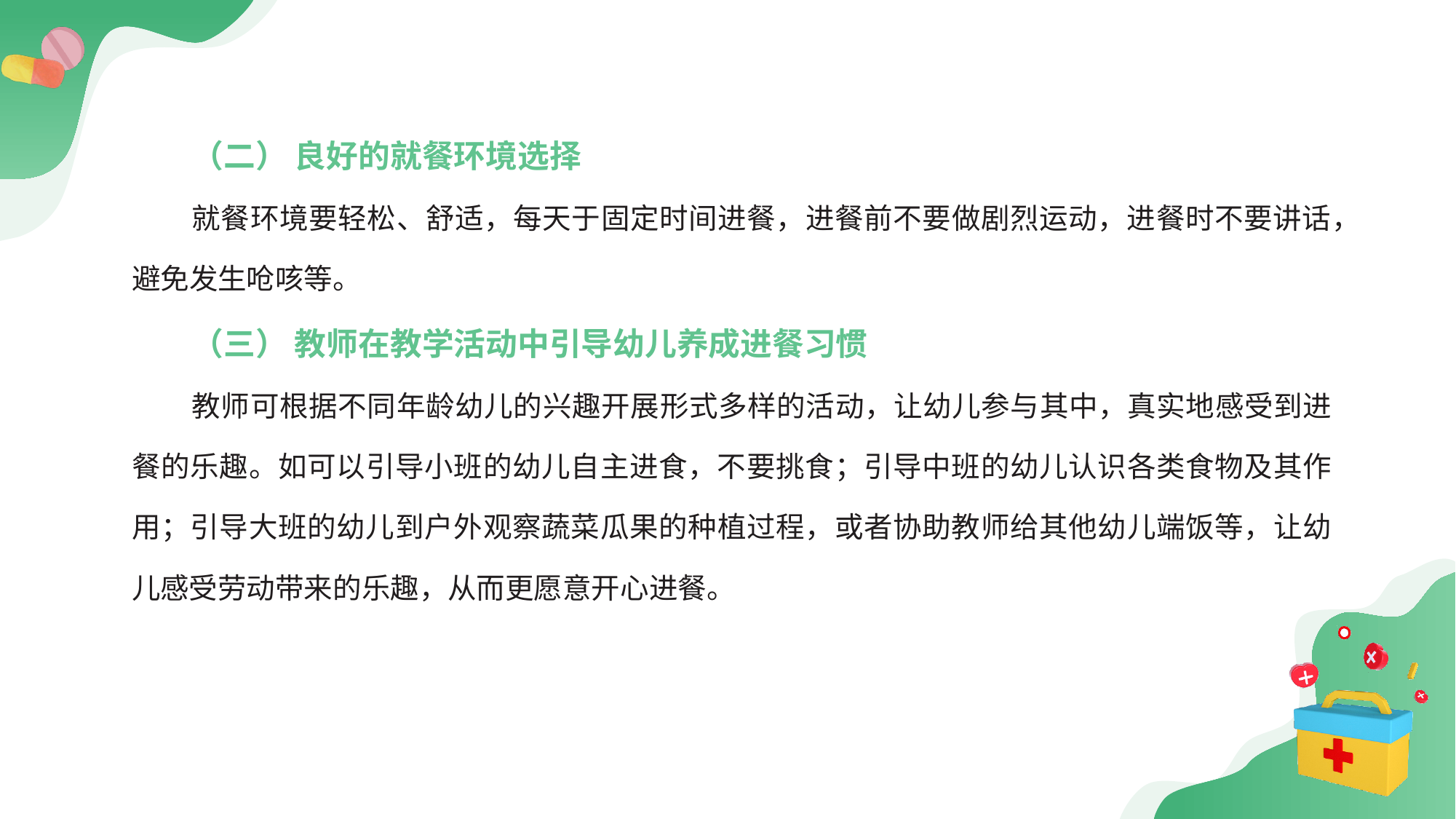

（二） 良好的就餐环境选择
就餐环境要轻松、舒适，每天于固定时间进餐，进餐前不要做剧烈运动，进餐时不要讲话，避免发生呛咳等。
（三） 教师在教学活动中引导幼儿养成进餐习惯
教师可根据不同年龄幼儿的兴趣开展形式多样的活动，让幼儿参与其中，真实地感受到进餐的乐趣。如可以引导小班的幼儿自主进食，不要挑食；引导中班的幼儿认识各类食物及其作用；引导大班的幼儿到户外观察蔬菜瓜果的种植过程，或者协助教师给其他幼儿端饭等，让幼儿感受劳动带来的乐趣，从而更愿意开心进餐。